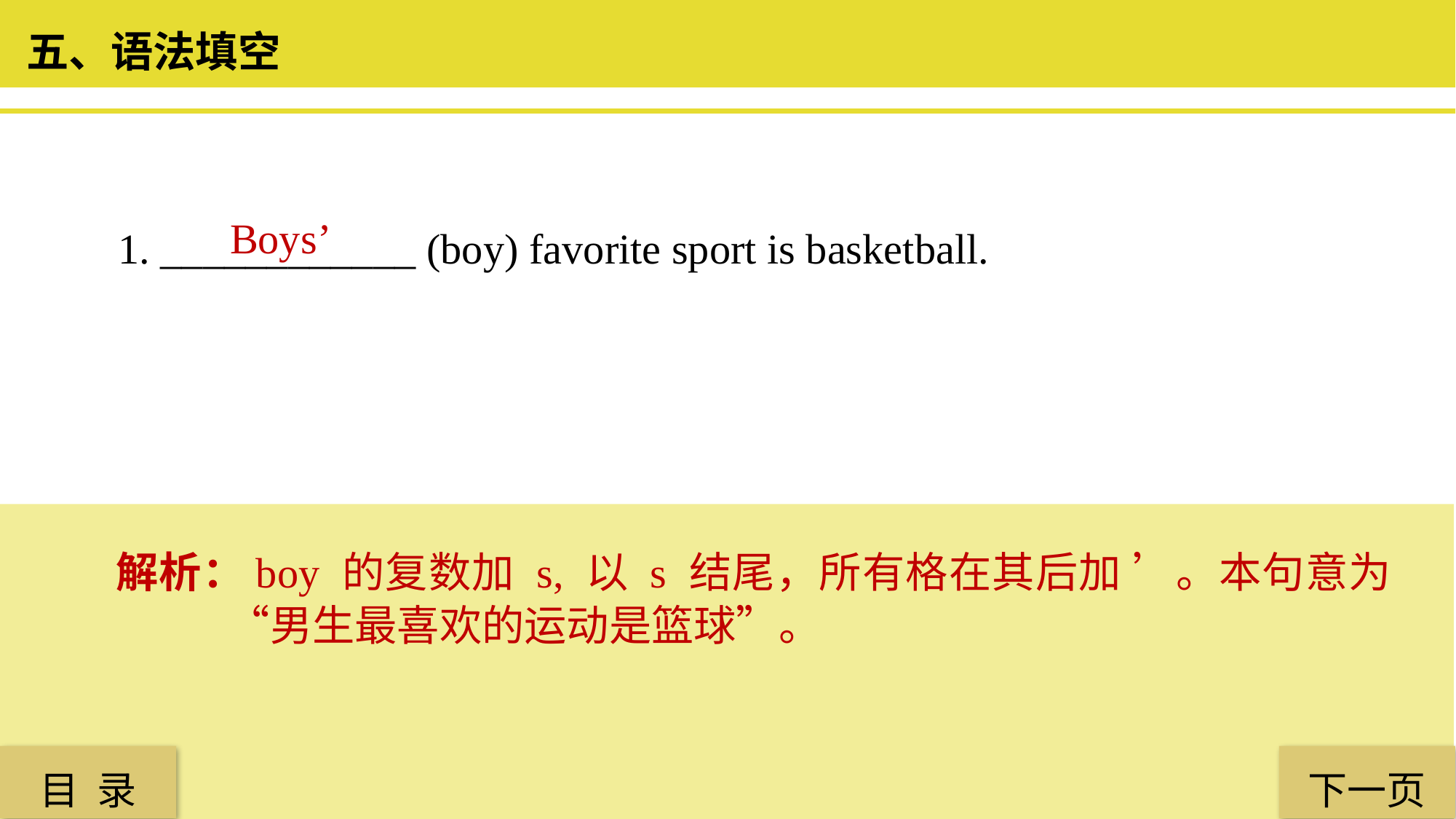

五、语法填空
 Boys’
1. ____________ (boy) favorite sport is basketball.
解析：boy 的复数加 s, 以 s 结尾，所有格在其后加 ’。本句意为“男生最喜欢的运动是篮球”。